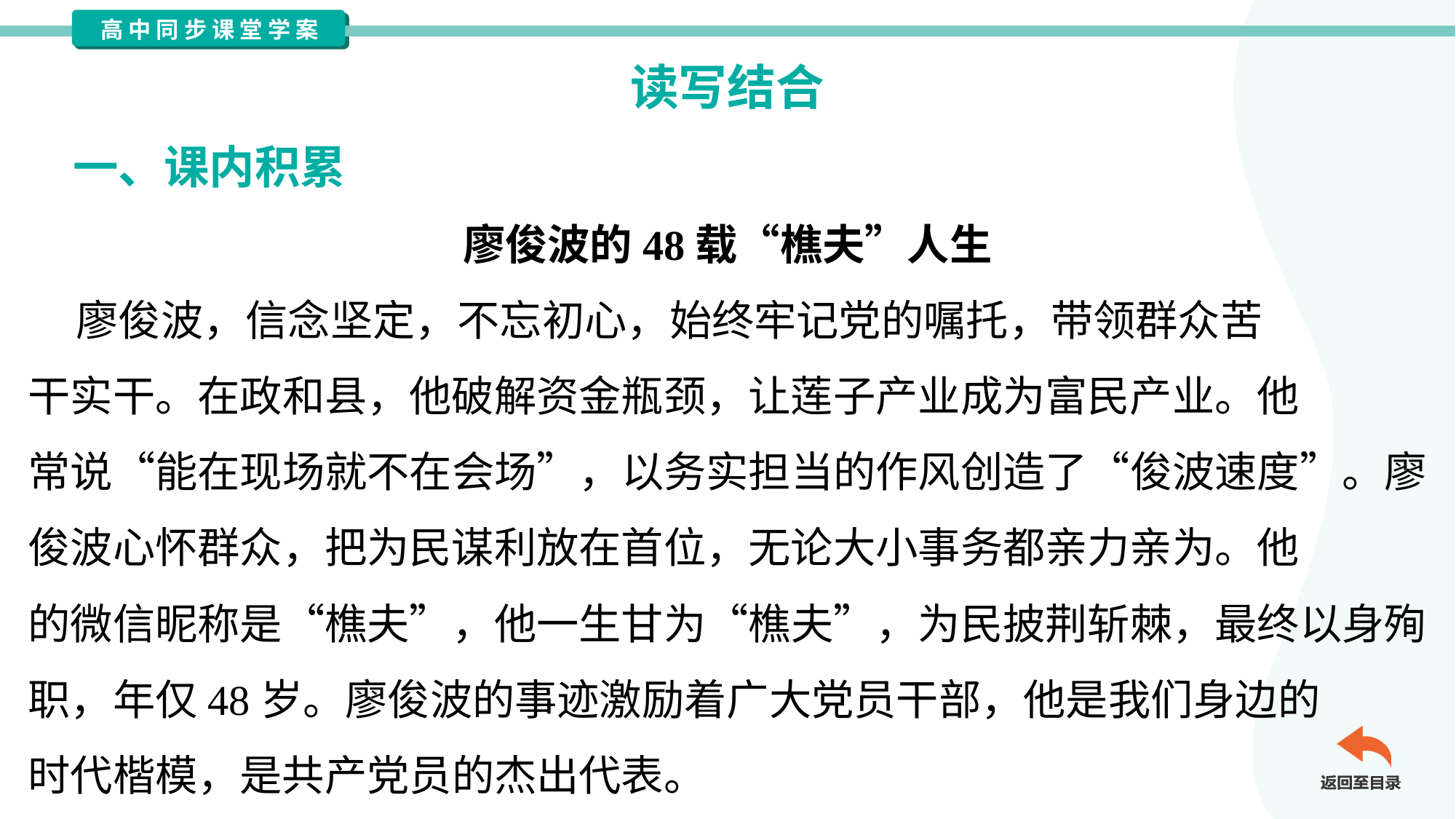

读写结合
一、课内积累
廖俊波的48载“樵夫”人生
    廖俊波，信念坚定，不忘初心，始终牢记党的嘱托，带领群众苦
干实干。在政和县，他破解资金瓶颈，让莲子产业成为富民产业。他
常说“能在现场就不在会场”，以务实担当的作风创造了“俊波速度”。廖
俊波心怀群众，把为民谋利放在首位，无论大小事务都亲力亲为。他
的微信昵称是“樵夫”，他一生甘为“樵夫”，为民披荆斩棘，最终以身殉
职，年仅48岁。廖俊波的事迹激励着广大党员干部，他是我们身边的
时代楷模，是共产党员的杰出代表。